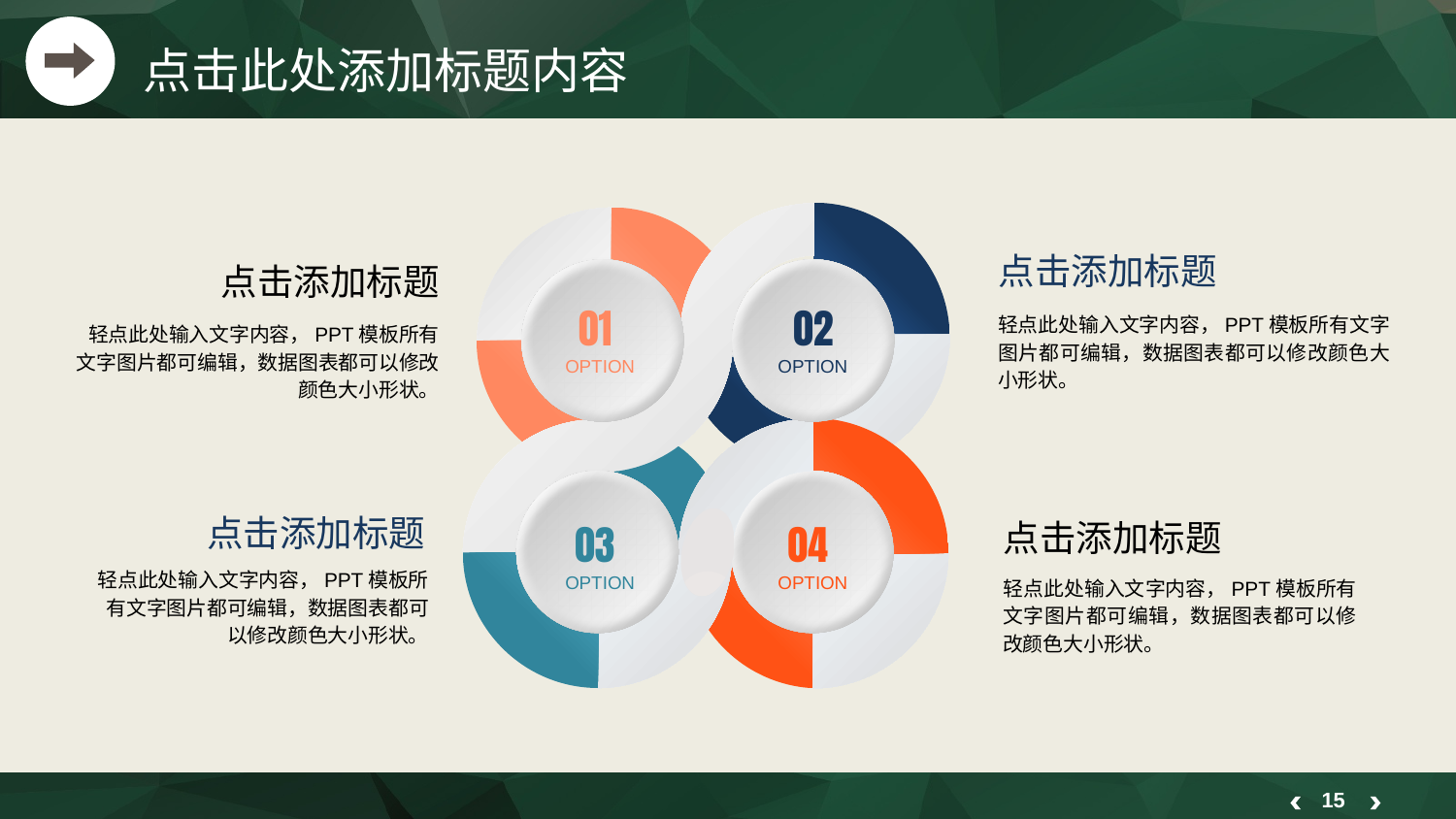

点击此处添加标题内容

01
02

OPTION
OPTION

03
04

OPTION
OPTION
点击添加标题
轻点此处输入文字内容，PPT模板所有文字图片都可编辑，数据图表都可以修改颜色大小形状。
点击添加标题
轻点此处输入文字内容，PPT模板所有文字图片都可编辑，数据图表都可以修改颜色大小形状。
点击添加标题
轻点此处输入文字内容，PPT模板所有文字图片都可编辑，数据图表都可以修改颜色大小形状。
点击添加标题
轻点此处输入文字内容，PPT模板所有文字图片都可编辑，数据图表都可以修改颜色大小形状。